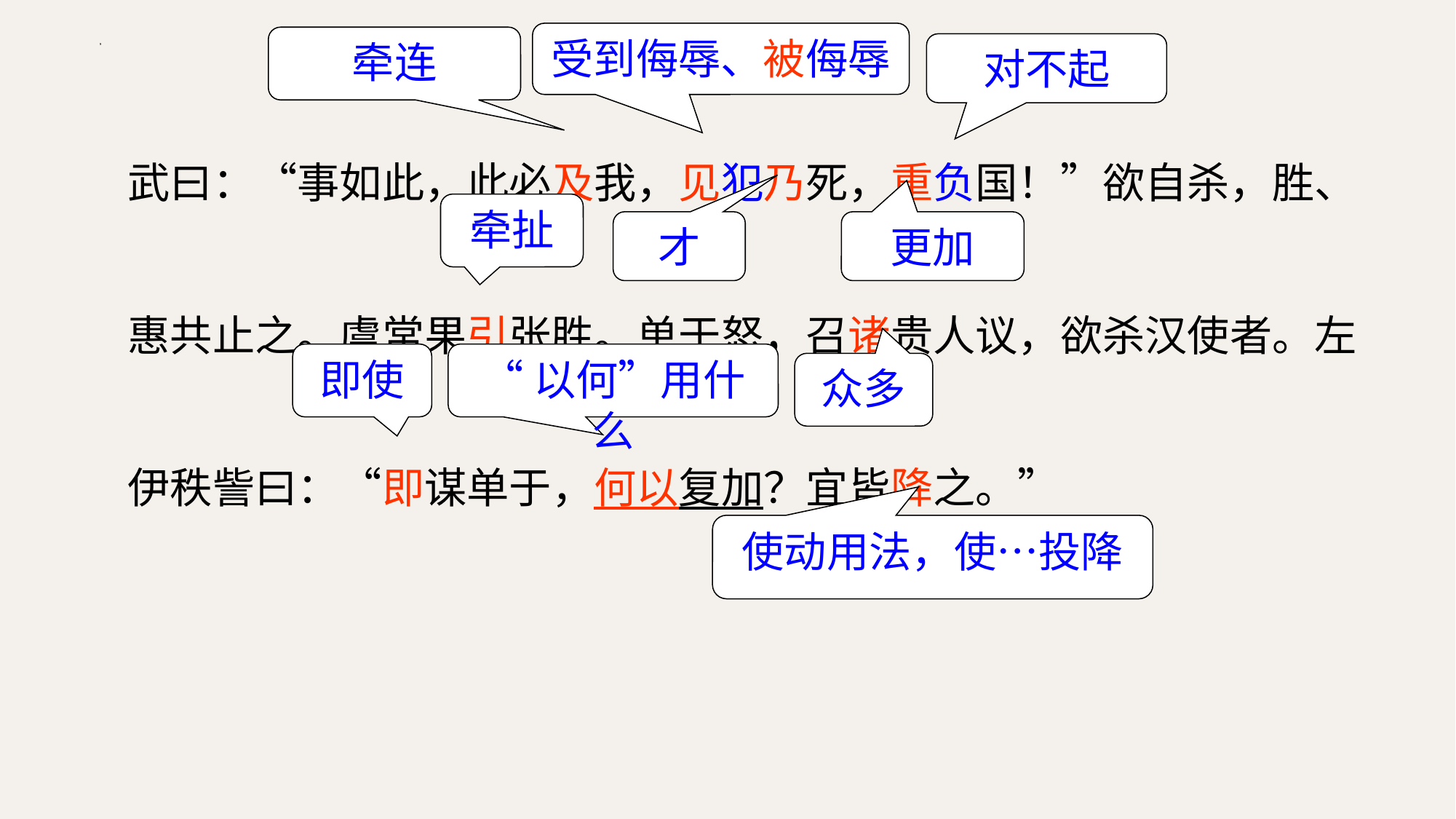

受到侮辱、被侮辱
牵连
对不起
武曰：“事如此，此必及我，见犯乃死，重负国！”欲自杀，胜、惠共止之。虞常果引张胜。单于怒，召诸贵人议，欲杀汉使者。左伊秩訾曰：“即谋单于，何以复加？宜皆降之。”
牵扯
才
更加
即使
“以何”用什么
众多
使动用法，使…投降